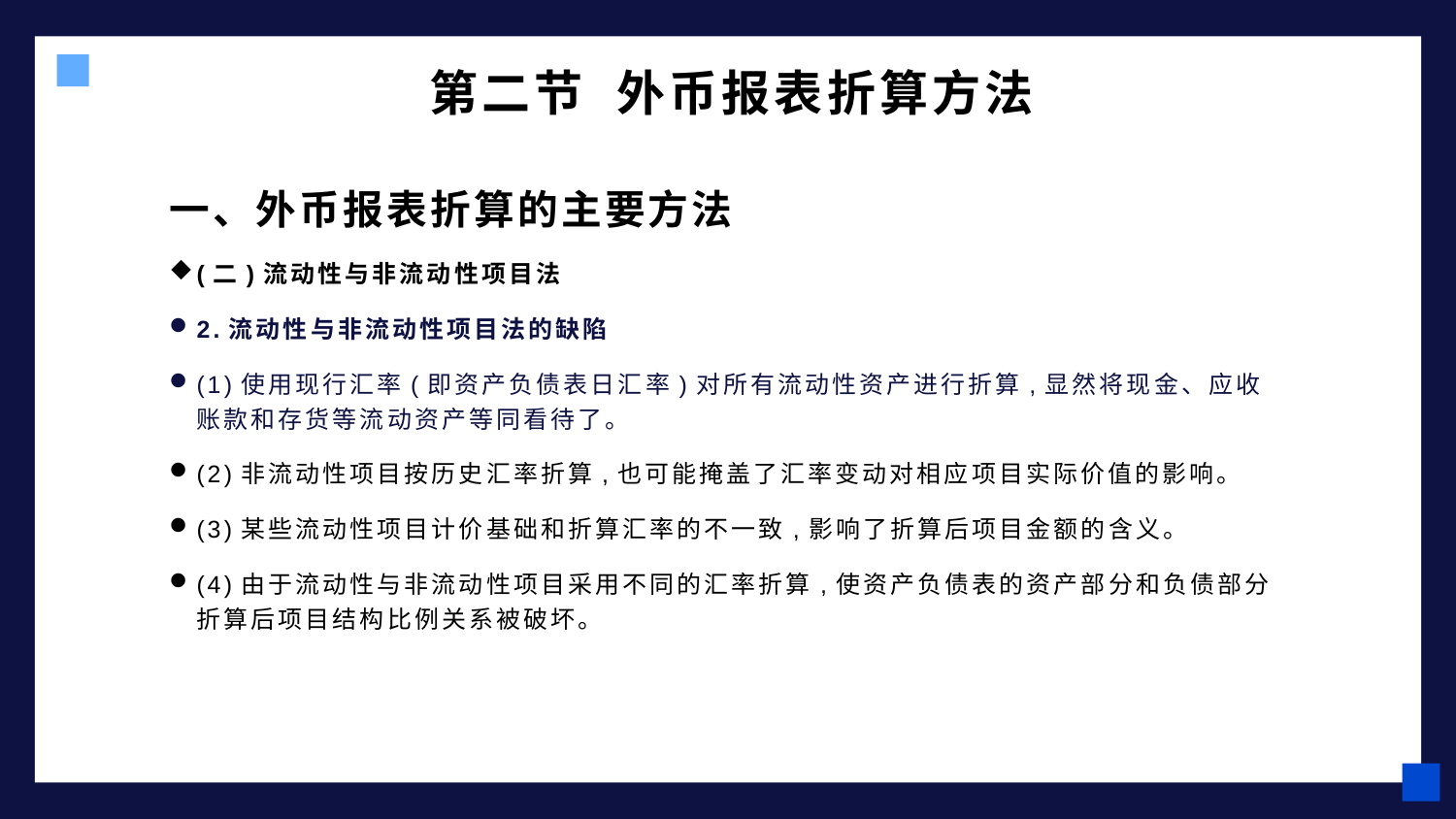

# 第二节  外币报表折算方法
一、外币报表折算的主要方法
(二)流动性与非流动性项目法
2.流动性与非流动性项目法的缺陷
(1)使用现行汇率(即资产负债表日汇率)对所有流动性资产进行折算,显然将现金、应收账款和存货等流动资产等同看待了。
(2)非流动性项目按历史汇率折算,也可能掩盖了汇率变动对相应项目实际价值的影响。
(3)某些流动性项目计价基础和折算汇率的不一致,影响了折算后项目金额的含义。
(4)由于流动性与非流动性项目采用不同的汇率折算,使资产负债表的资产部分和负债部分折算后项目结构比例关系被破坏。